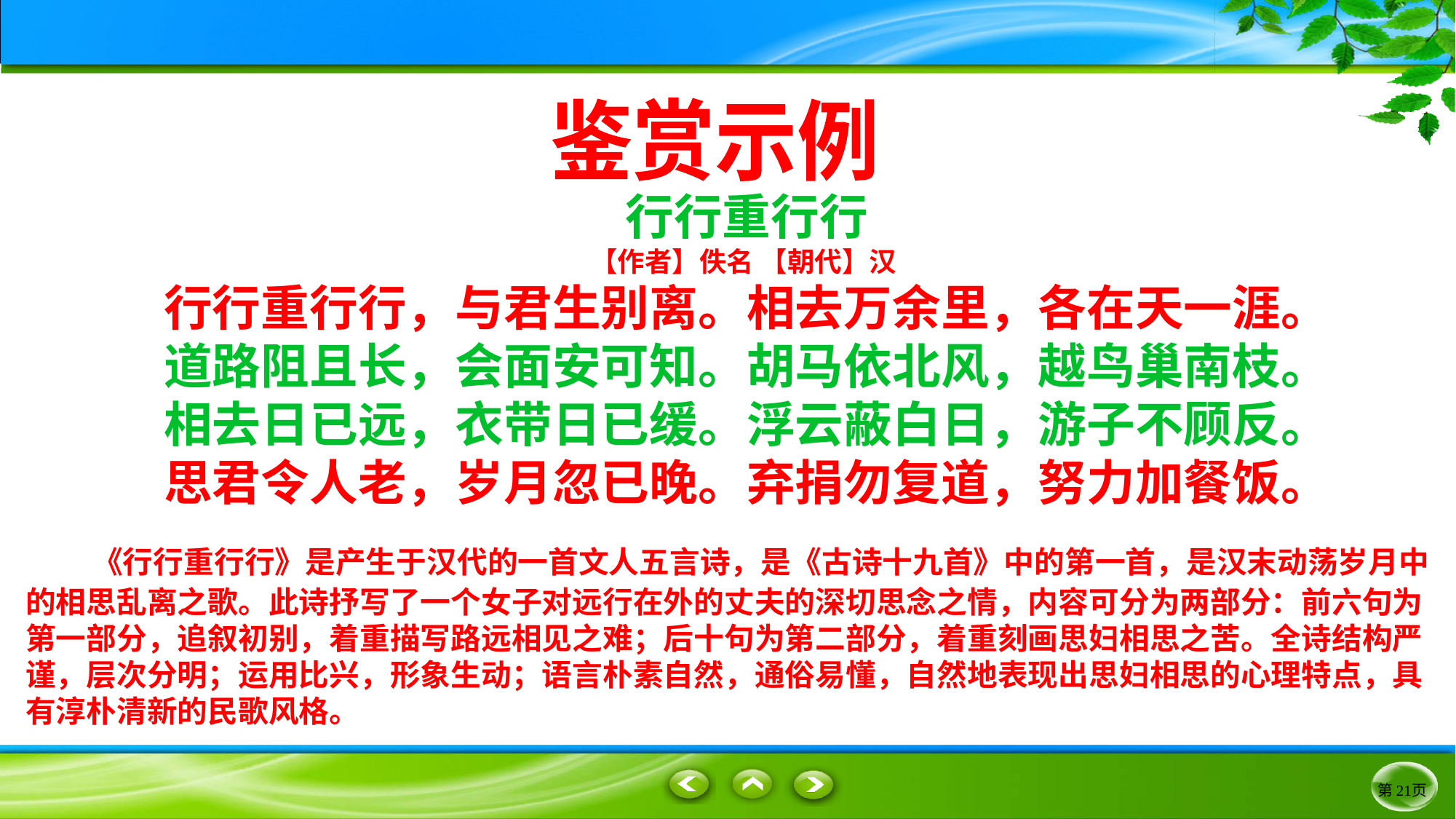

鉴赏示例
行行重行行
【作者】佚名 【朝代】汉
行行重行行，与君生别离。相去万余里，各在天一涯。
道路阻且长，会面安可知。胡马依北风，越鸟巢南枝。
相去日已远，衣带日已缓。浮云蔽白日，游子不顾反。
思君令人老，岁月忽已晚。弃捐勿复道，努力加餐饭。
     《行行重行行》是产生于汉代的一首文人五言诗，是《古诗十九首》中的第一首，是汉末动荡岁月中的相思乱离之歌。此诗抒写了一个女子对远行在外的丈夫的深切思念之情，内容可分为两部分：前六句为第一部分，追叙初别，着重描写路远相见之难；后十句为第二部分，着重刻画思妇相思之苦。全诗结构严谨，层次分明；运用比兴，形象生动；语言朴素自然，通俗易懂，自然地表现出思妇相思的心理特点，具有淳朴清新的民歌风格。